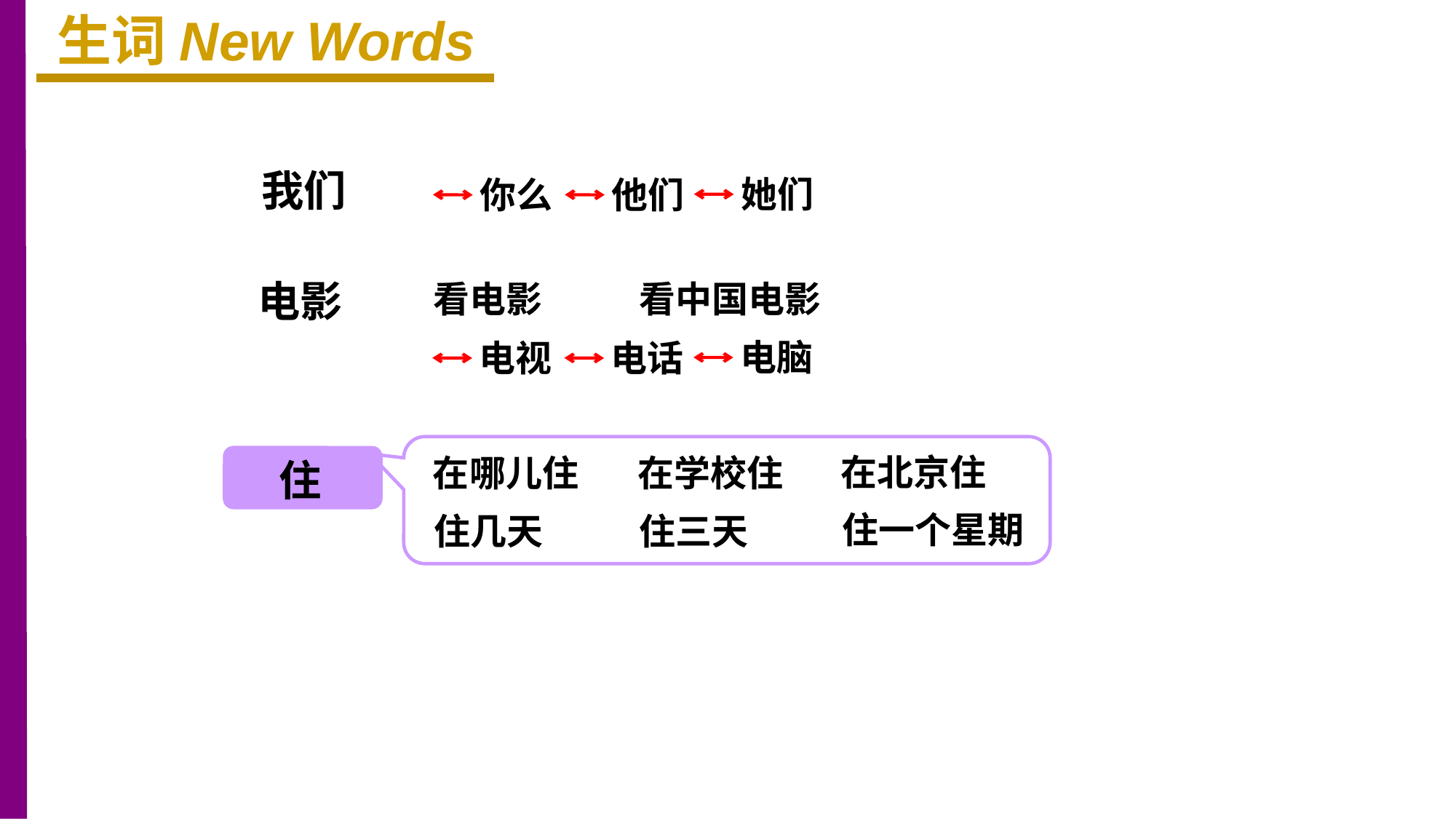

生词New Words
我们
她们
你么
他们
电影
看中国电影
看电影
电脑
电视
电话

在北京住
在哪儿住
在学校住

住
住一个星期
住三天
住几天